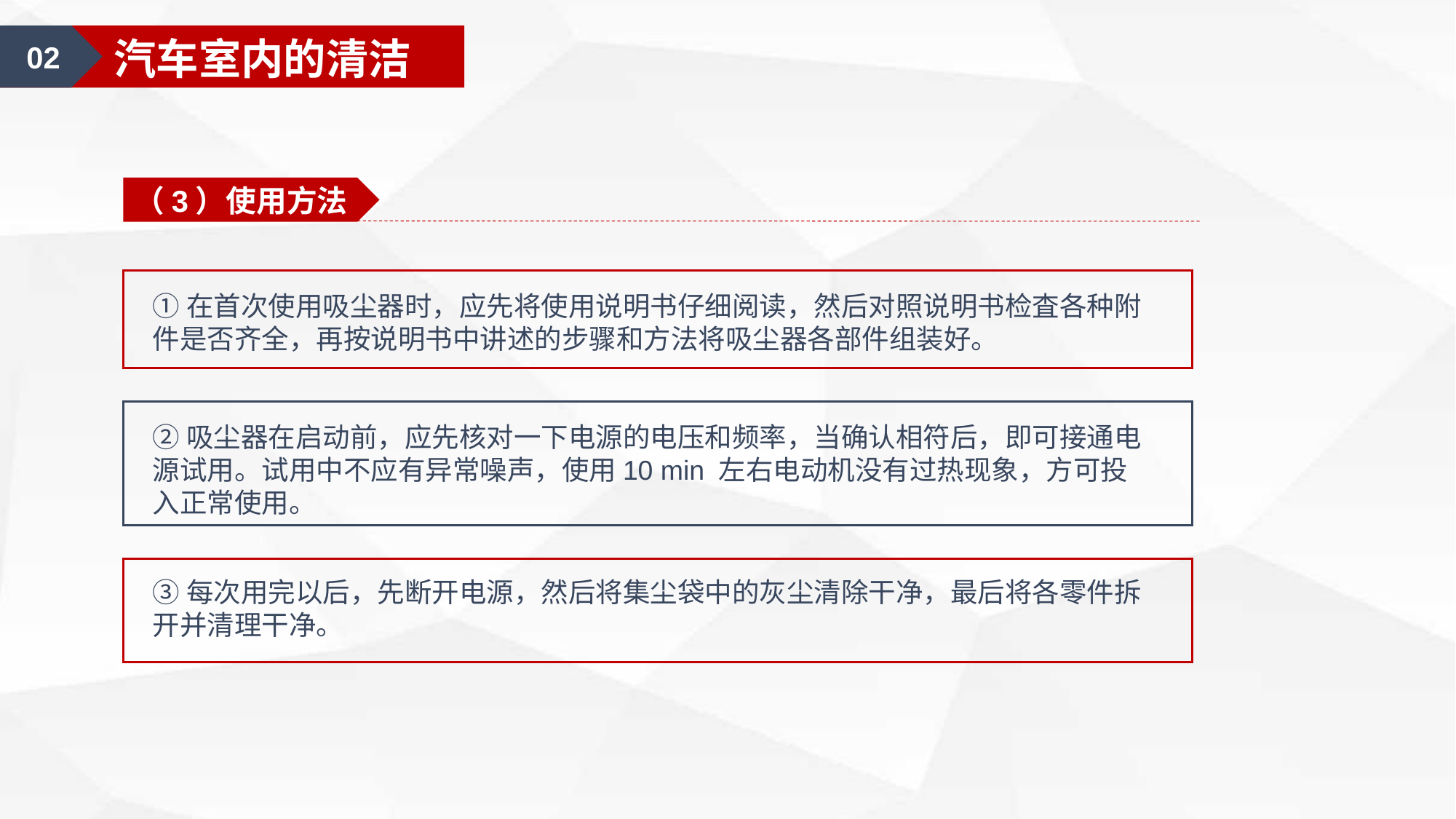

02
汽车室内的清洁
（3）使用方法

①在首次使用吸尘器时，应先将使用说明书仔细阅读，然后对照说明书检査各种附件是否齐全，再按说明书中讲述的步骤和方法将吸尘器各部件组装好。

②吸尘器在启动前，应先核对一下电源的电压和频率，当确认相符后，即可接通电源试用。试用中不应有异常噪声，使用10 min 左右电动机没有过热现象，方可投入正常使用。

③每次用完以后，先断开电源，然后将集尘袋中的灰尘清除干净，最后将各零件拆开并清理干净。